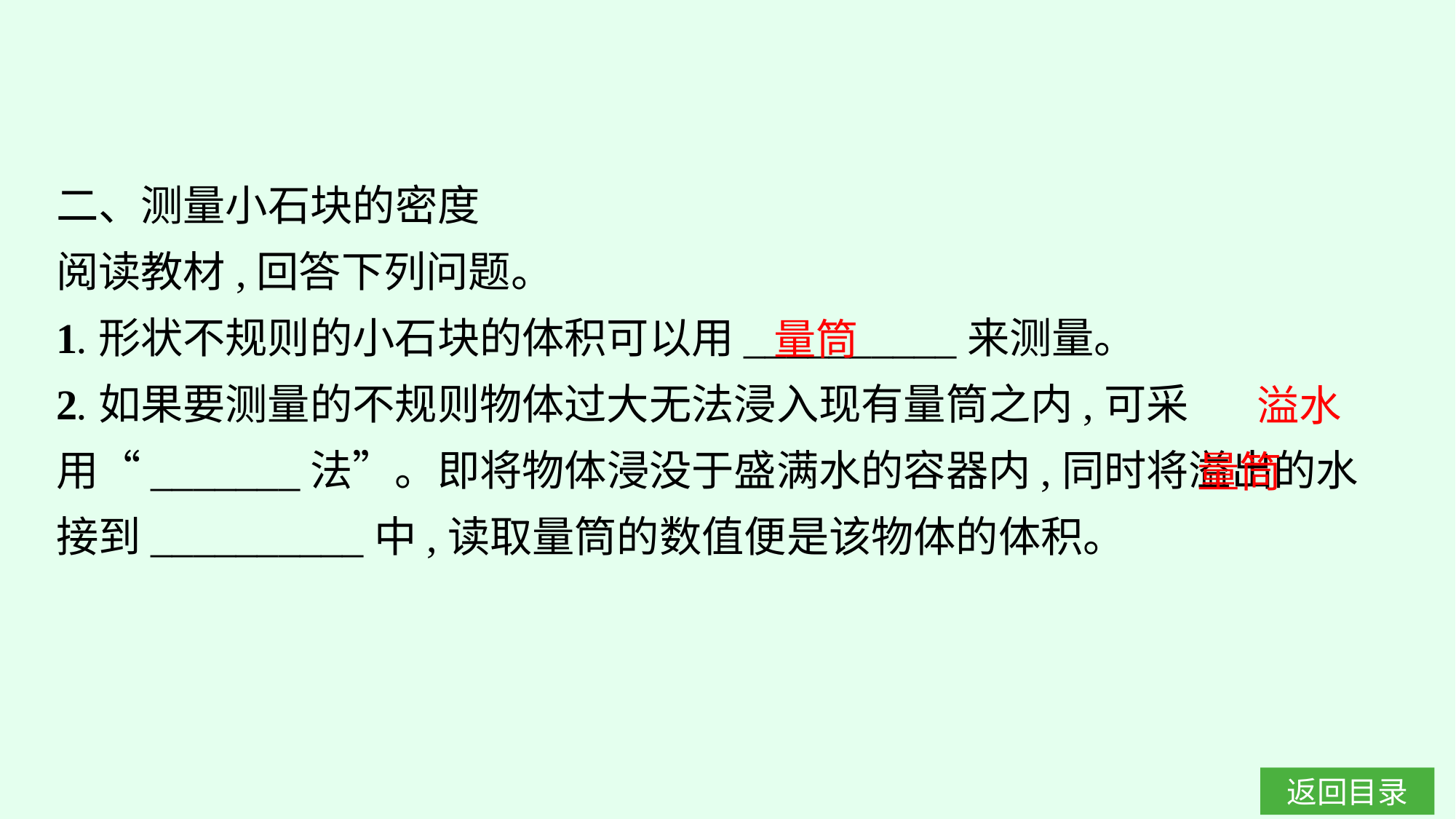

二、测量小石块的密度
阅读教材,回答下列问题。
1.形状不规则的小石块的体积可以用__________来测量。
2.如果要测量的不规则物体过大无法浸入现有量筒之内,可采用“_______法”。即将物体浸没于盛满水的容器内,同时将溢出的水接到__________中,读取量筒的数值便是该物体的体积。
量筒
溢水
量筒